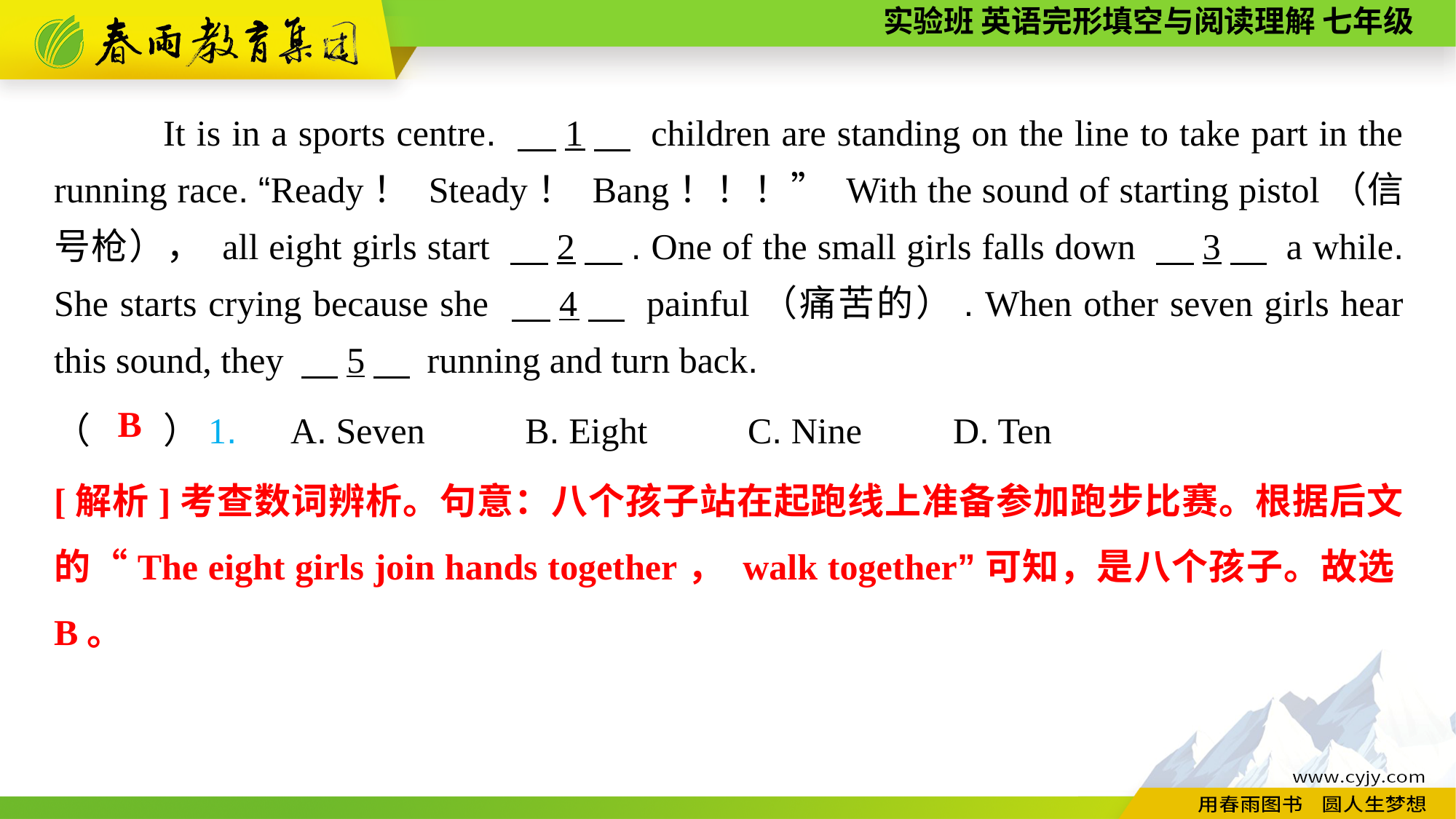

It is in a sports centre. 　1　 children are standing on the line to take part in the running race. “Ready！ Steady！ Bang！！！” With the sound of starting pistol（信号枪）， all eight girls start 　2　. One of the small girls falls down 　3　 a while. She starts crying because she 　4　 painful（痛苦的）. When other seven girls hear this sound, they 　5　 running and turn back.
（　　）1.　A. Seven           B. Eight           C. Nine          D. Ten
B
[解析]考查数词辨析。句意：八个孩子站在起跑线上准备参加跑步比赛。根据后文的“The eight girls join hands together， walk together”可知，是八个孩子。故选B。